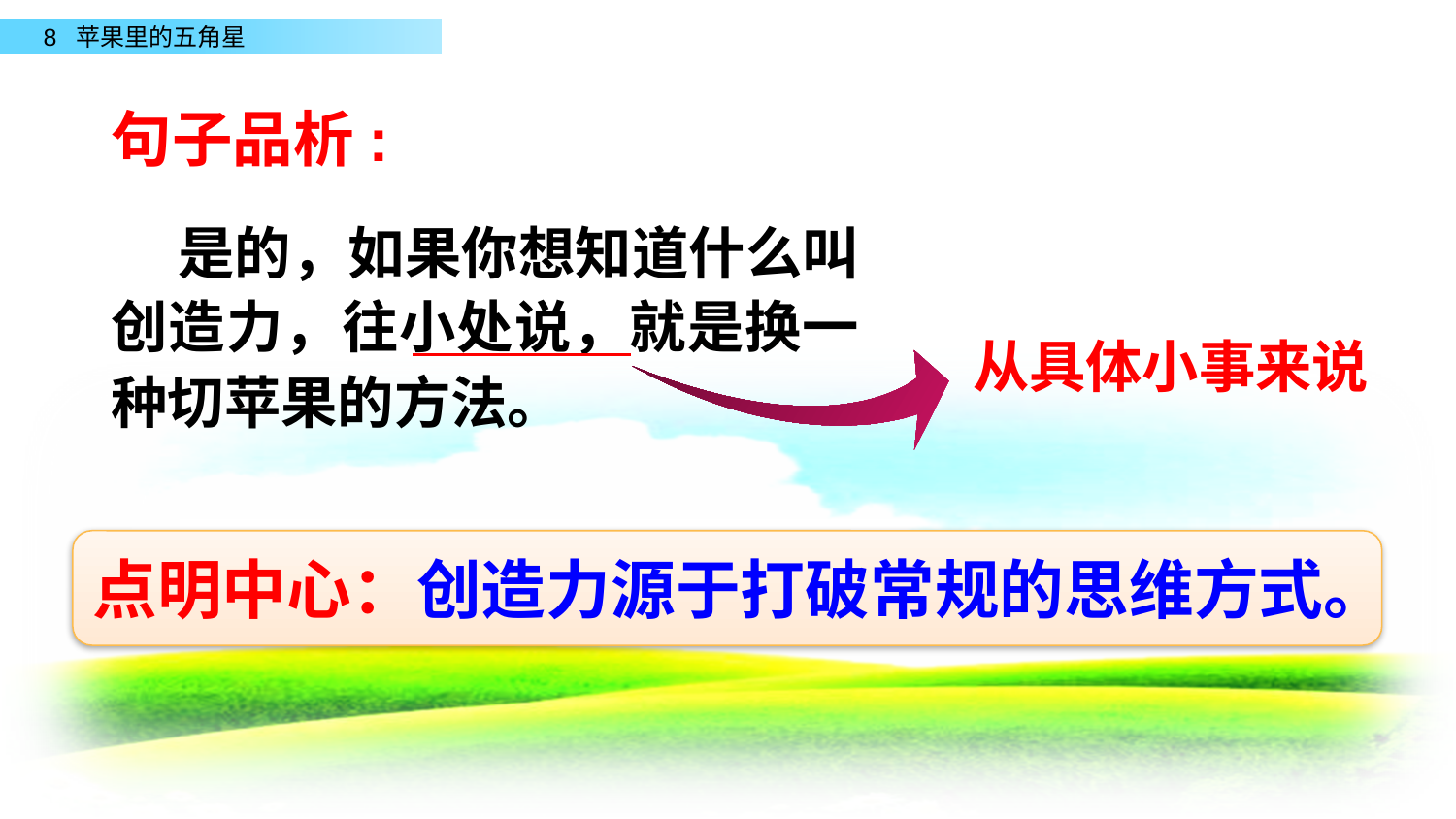

句子品析:
    是的，如果你想知道什么叫创造力，往小处说，就是换一种切苹果的方法。

从具体小事来说
点明中心：创造力源于打破常规的思维方式。